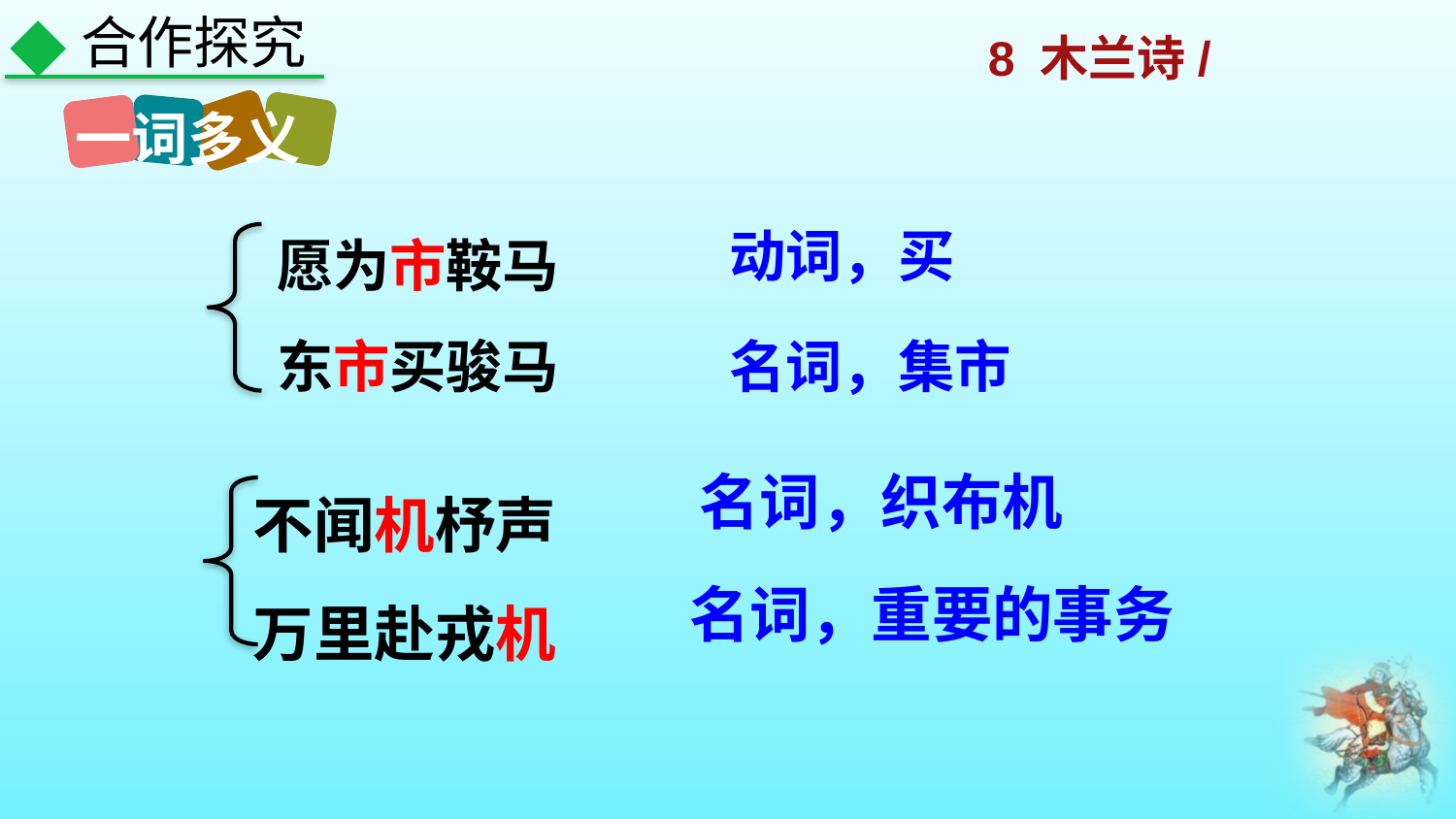

合作探究

一词多义

愿为市鞍马
东市买骏马
动词，买

名词，集市
不闻机杼声
万里赴戎机
名词，织布机

名词，重要的事务